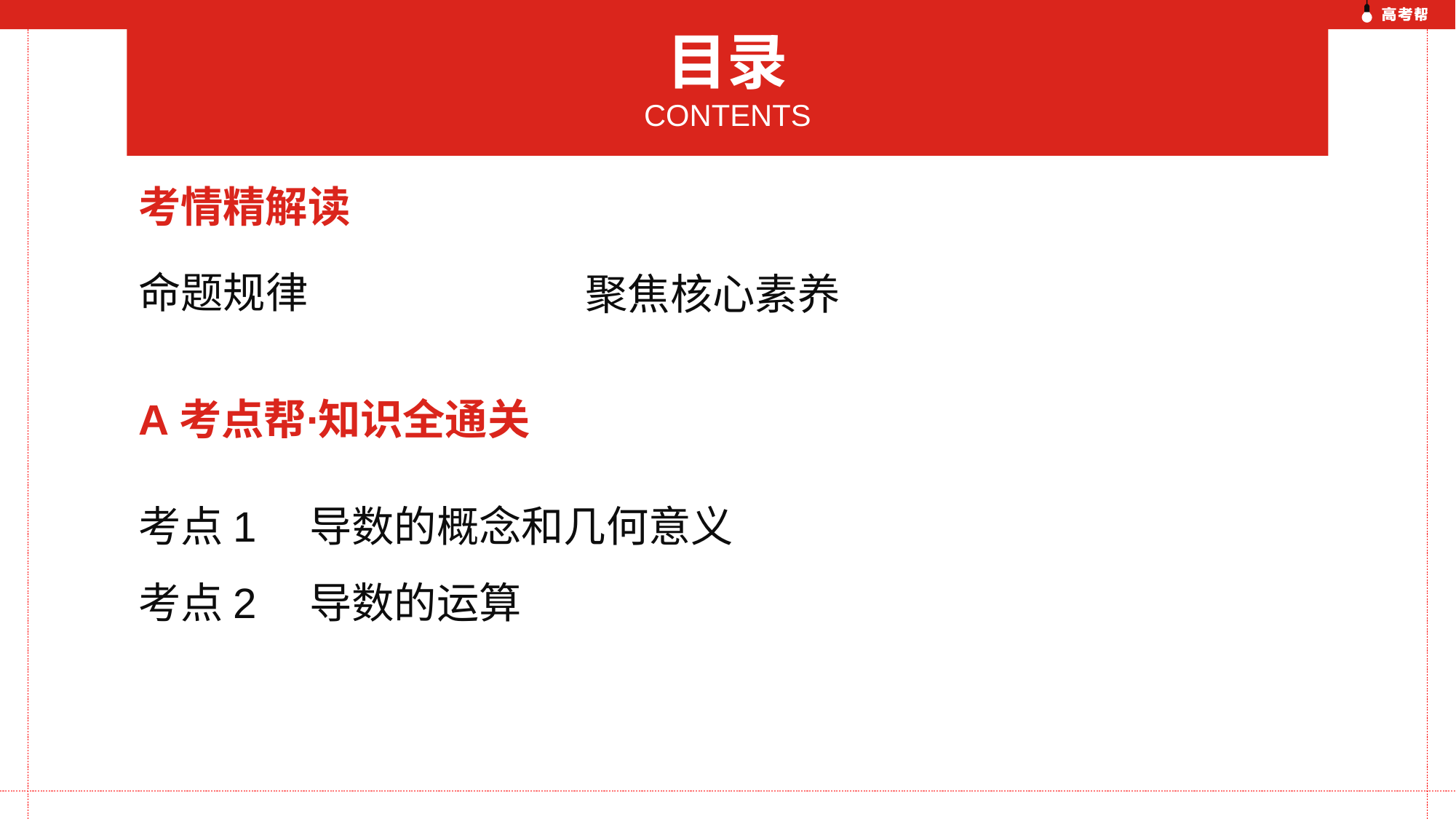

目录
CONTENTS
考情精解读
命题规律
聚焦核心素养
A考点帮∙知识全通关
考点1　导数的概念和几何意义
考点2　导数的运算